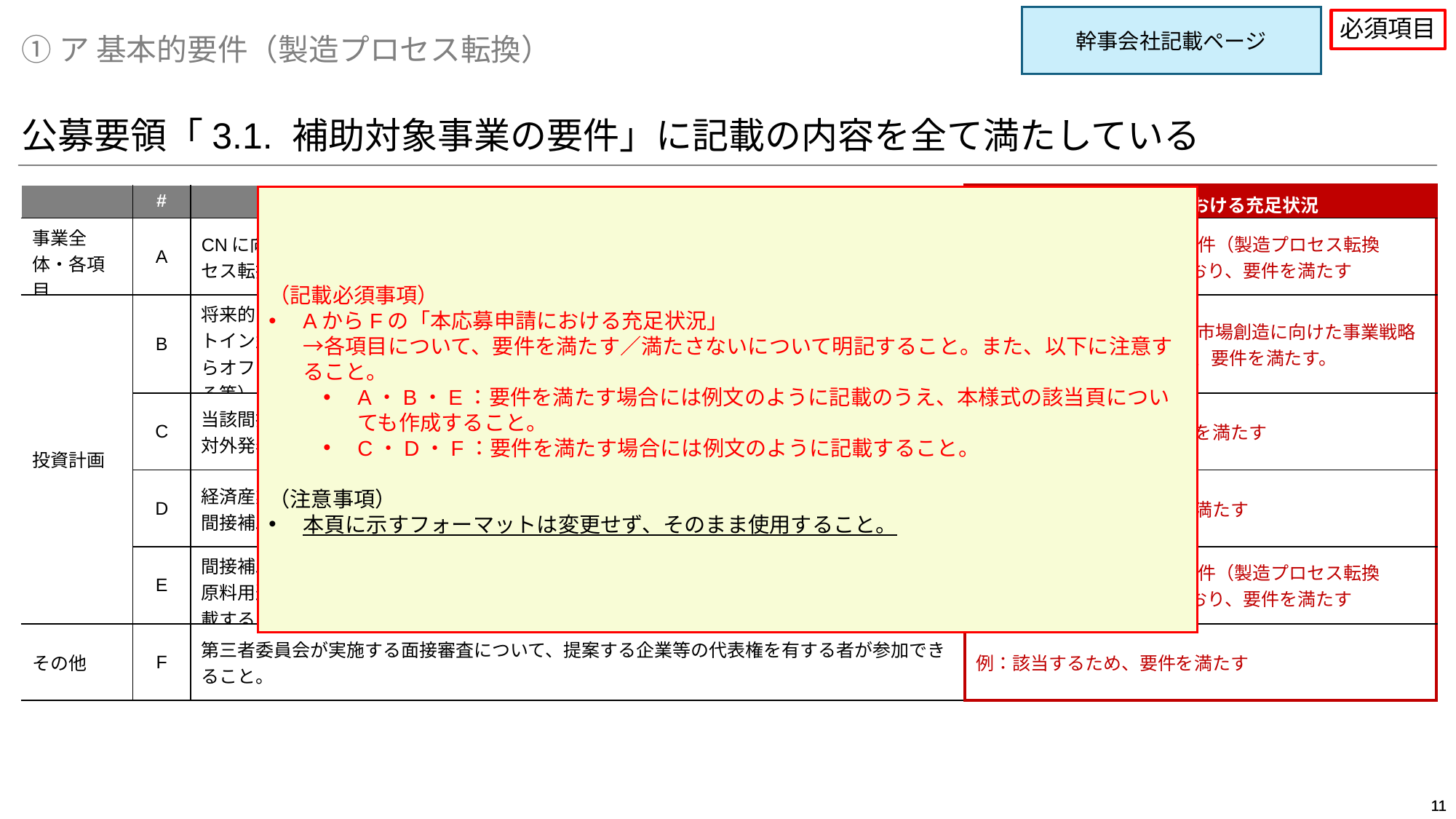

幹事会社記載ページ
必須項目
①ア 基本的要件（製造プロセス転換）
公募要領「3.1. 補助対象事業の要件」に記載の内容を全て満たしている
|  | # | 公募要領「3.1. 補助対象事業の要件」 | 本応募申請における充足状況 |
| --- | --- | --- | --- |
| 事業全体・各項目 | A | CNに向けた取り組みを推進することを通じて、競争力強化に繋がる原料転換等の製造プロセス転換を伴う設備投資事業であり、公募要領の表4に記載する要件の全てを満たすこと。 | 例：本様式（①ア 基本的要件（製造プロセス転換（#A））等）に記載のとおり、要件を満たす |
| 投資計画 | B | 将来的に公募要領の表4に示す補助対象生産物を着実に市場展開させる観点から、マーケットイン型での市場獲得を目指す事業であること（既存のサプライチェーンの枠を超えて、自らオフテイカー（ブランドオーナー、最終製品メーカー）と意見交換を実施する計画を有する等）。 | 例：本様式（③ア グリーン市場創造に向けた事業戦略（ⅲ）等）に記載のとおり、要件を満たす。 |
|  | C | 当該間接補助事業に係る投資計画について、原則として、採択決定日より前に投資の決定を対外発表した事業でないこと。 | 例：該当しないため、要件を満たす |
|  | D | 経済産業省がやむを得ないと認める事情が生じない限り、間接補助事業終了後5年間以上、間接補助事業により整備した設備の利用を継続すること。 | 例：該当するため、要件を満たす |
|  | E | 間接補助事業により整備した設備によって製造される全製品について、本事業の目的である原料用途向け製品と燃料用途向け製品の割合の見込みを、商用生産開始見込から5年間分記載すること。 | 例：本様式（①ア 基本的要件（製造プロセス転換（#E））等）に記載のとおり、要件を満たす |
| その他 | F | 第三者委員会が実施する面接審査について、提案する企業等の代表権を有する者が参加できること。 | 例：該当するため、要件を満たす |
（記載必須事項）
AからFの「本応募申請における充足状況」
→各項目について、要件を満たす／満たさないについて明記すること。また、以下に注意すること。
A・B・E：要件を満たす場合には例文のように記載のうえ、本様式の該当頁についても作成すること。
C・D・F：要件を満たす場合には例文のように記載すること。

（注意事項）
本頁に示すフォーマットは変更せず、そのまま使用すること。